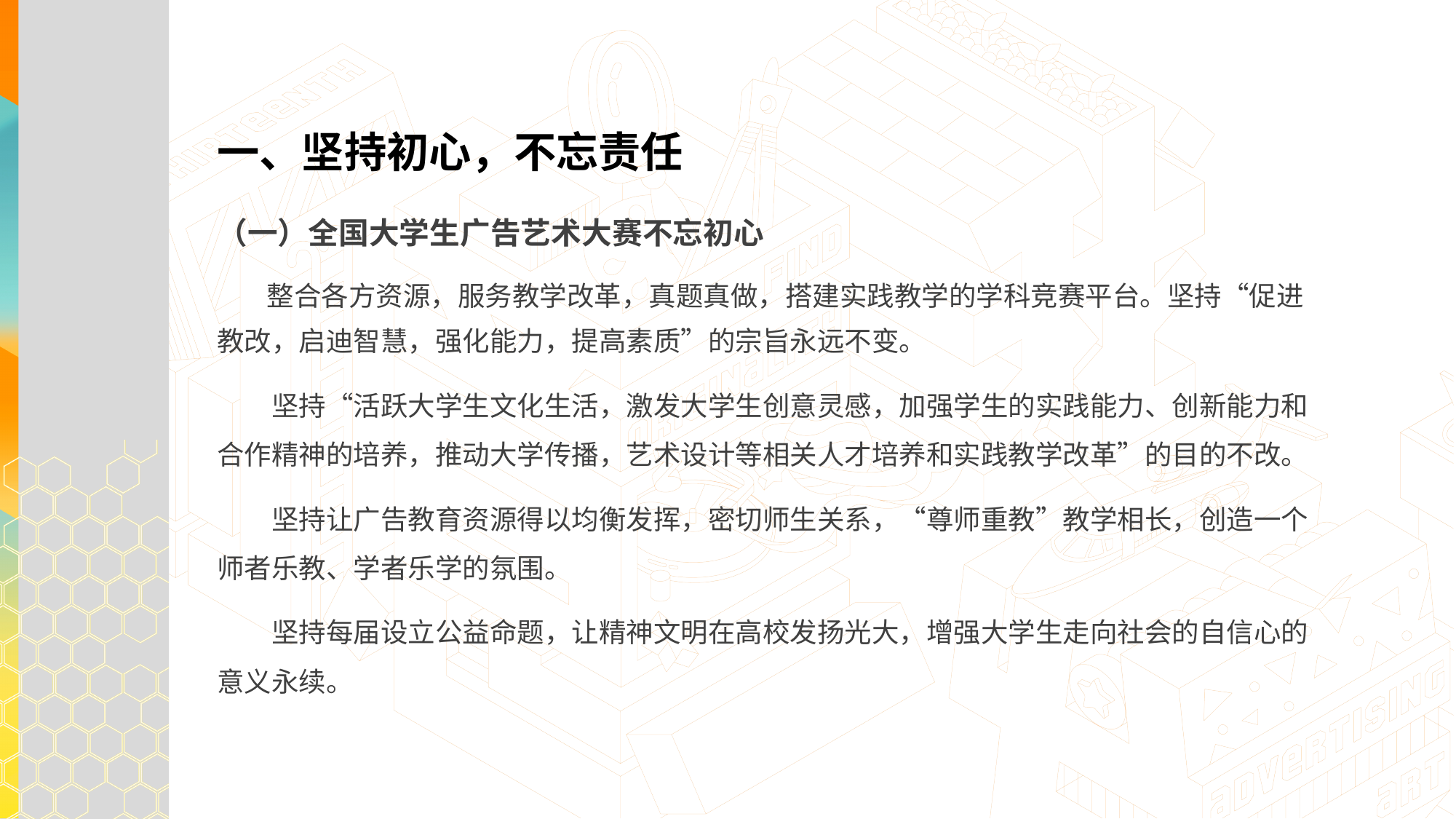

一、坚持初心，不忘责任
（一）全国大学生广告艺术大赛不忘初心
       整合各方资源，服务教学改革，真题真做，搭建实践教学的学科竞赛平台。坚持“促进教改，启迪智慧，强化能力，提高素质”的宗旨永远不变。
坚持“活跃大学生文化生活，激发大学生创意灵感，加强学生的实践能力、创新能力和合作精神的培养，推动大学传播，艺术设计等相关人才培养和实践教学改革”的目的不改。
坚持让广告教育资源得以均衡发挥，密切师生关系，“尊师重教”教学相长，创造一个师者乐教、学者乐学的氛围。
坚持每届设立公益命题，让精神文明在高校发扬光大，增强大学生走向社会的自信心的意义永续。
3